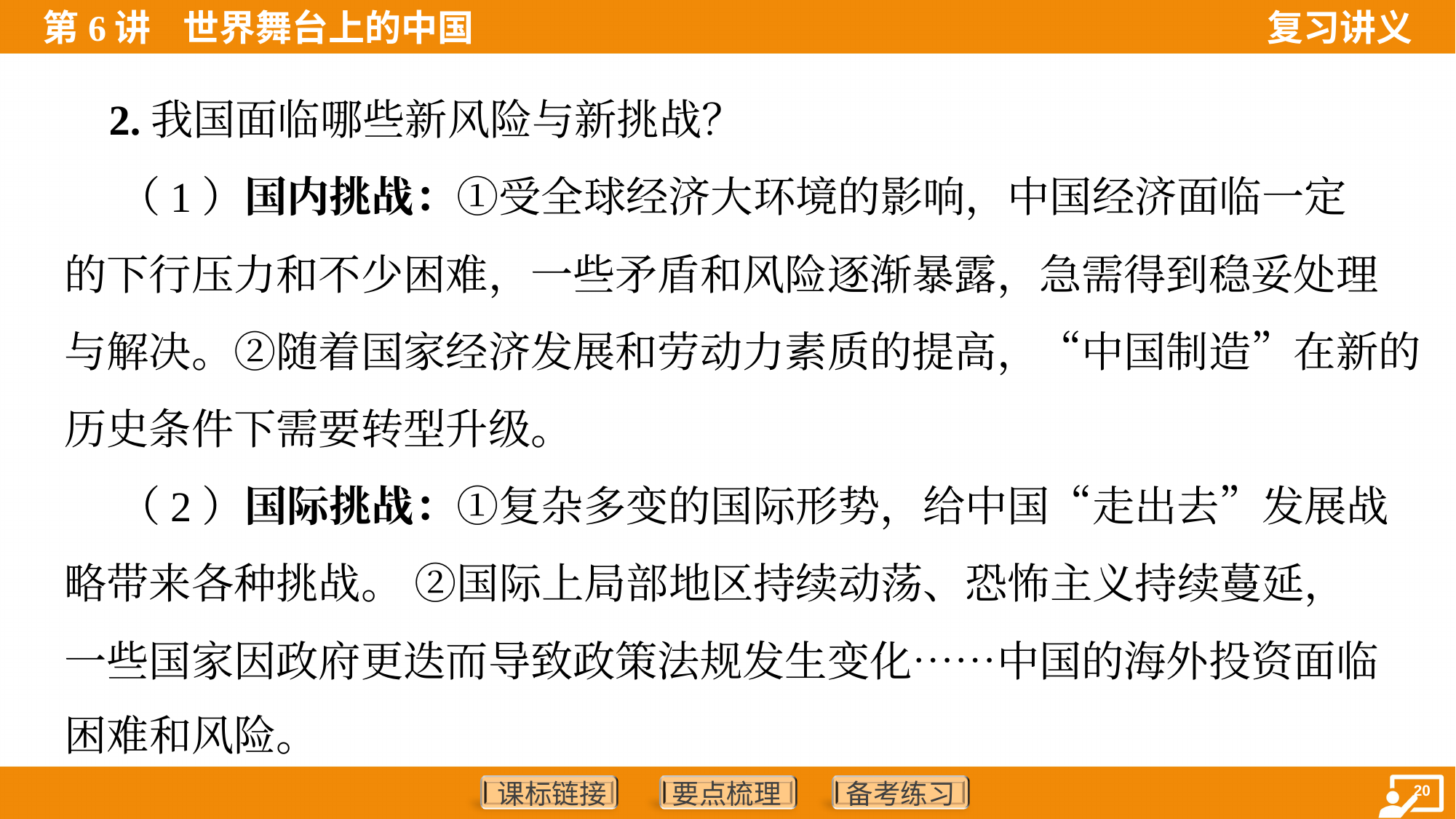

2.我国面临哪些新风险与新挑战？
    （1）国内挑战：①受全球经济大环境的影响，中国经济面临一定
的下行压力和不少困难，一些矛盾和风险逐渐暴露，急需得到稳妥处理
与解决。②随着国家经济发展和劳动力素质的提高，“中国制造”在新的
历史条件下需要转型升级。
    （2）国际挑战：①复杂多变的国际形势，给中国“走出去”发展战
略带来各种挑战。 ②国际上局部地区持续动荡、恐怖主义持续蔓延，
一些国家因政府更迭而导致政策法规发生变化……中国的海外投资面临
困难和风险。